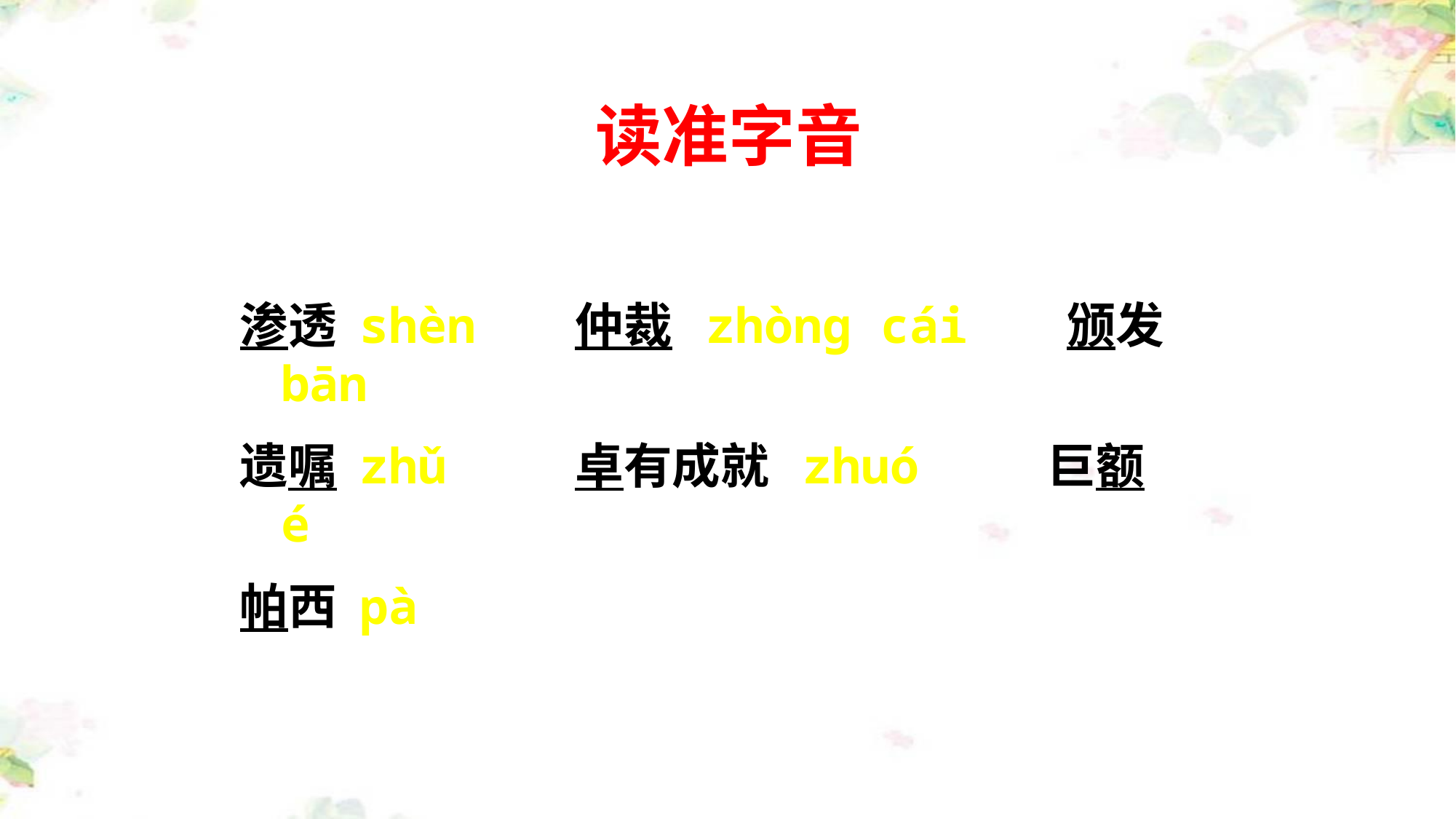

# 读准字音
渗透 shèn   仲裁  zhòng cái   颁发 bān
遗嘱 zhǔ    卓有成就  zhuó    巨额  é
帕西 pà